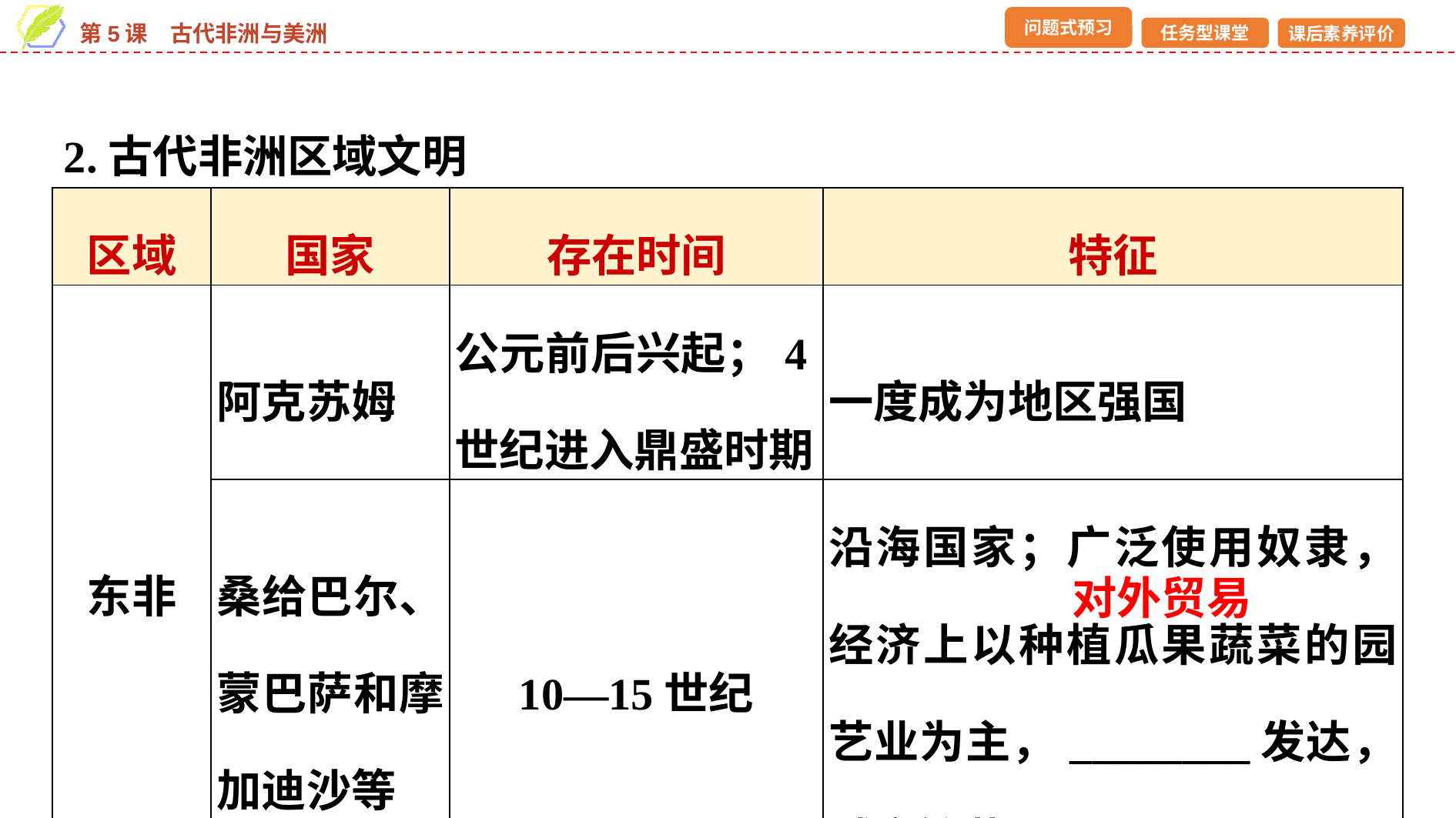

2.古代非洲区域文明
| 区域 | 国家 | 存在时间 | 特征 |
| --- | --- | --- | --- |
| 东非 | 阿克苏姆 | 公元前后兴起；4世纪进入鼎盛时期 | 一度成为地区强国 |
|  | 桑给巴尔、蒙巴萨和摩加迪沙等 | 10—15世纪 | 沿海国家；广泛使用奴隶，经济上以种植瓜果蔬菜的园艺业为主，\_\_\_\_\_\_\_\_发达，城市繁荣 |
对外贸易